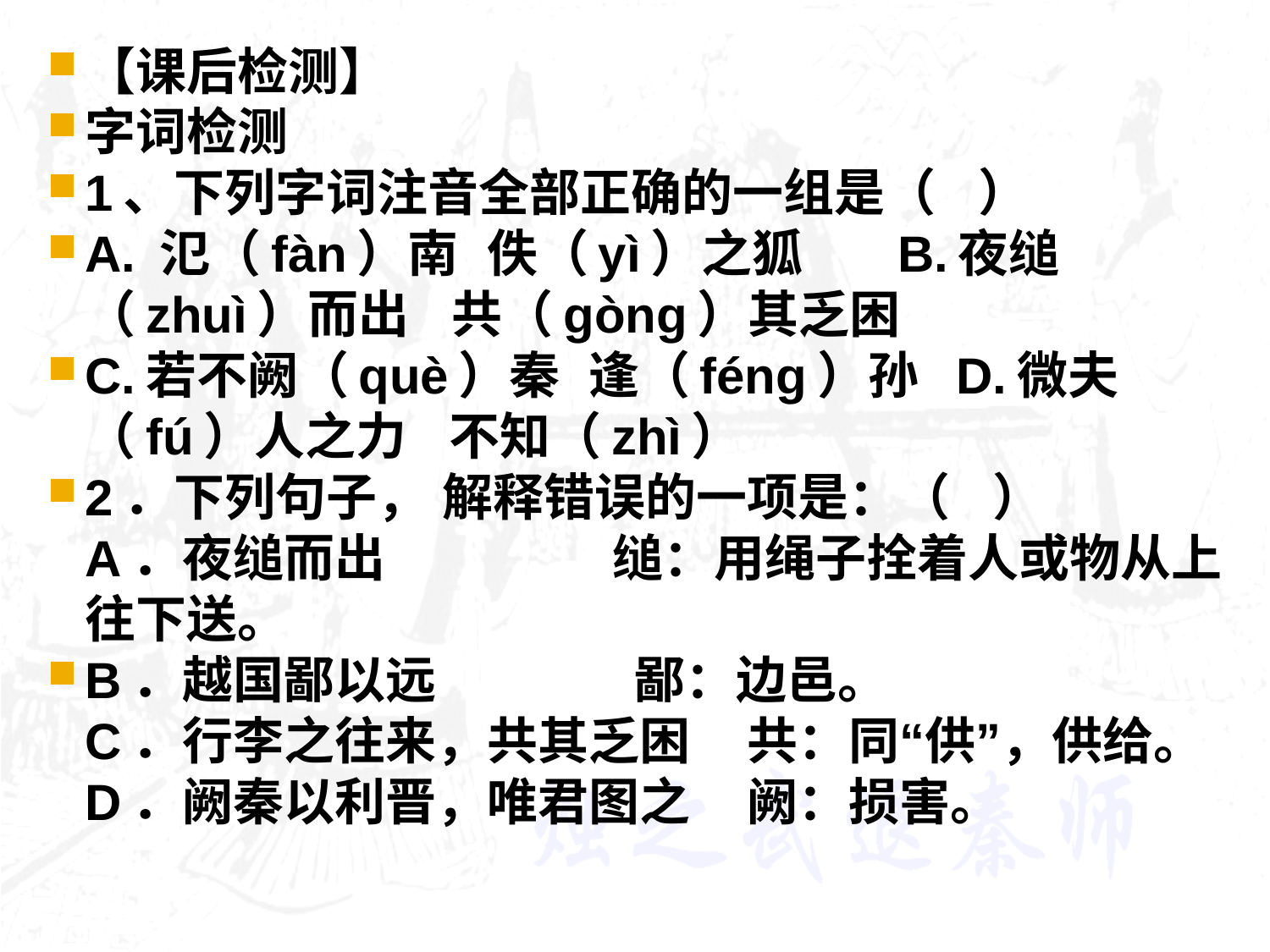

#
【课后检测】
字词检测
1、下列字词注音全部正确的一组是（   ）
A. 氾（fàn）南  佚（yì）之狐      B.夜缒（zhuì）而出   共（gòng）其乏困
C.若不阙（què）秦  逢（féng）孙  D.微夫（fú）人之力   不知（zhì）
2．下列句子， 解释错误的一项是：（   ）
A．夜缒而出                缒：用绳子拴着人或物从上往下送。
B．越国鄙以远              鄙：边邑。
C．行李之往来，共其乏困    共：同“供”，供给。
D．阙秦以利晋，唯君图之    阙：损害。